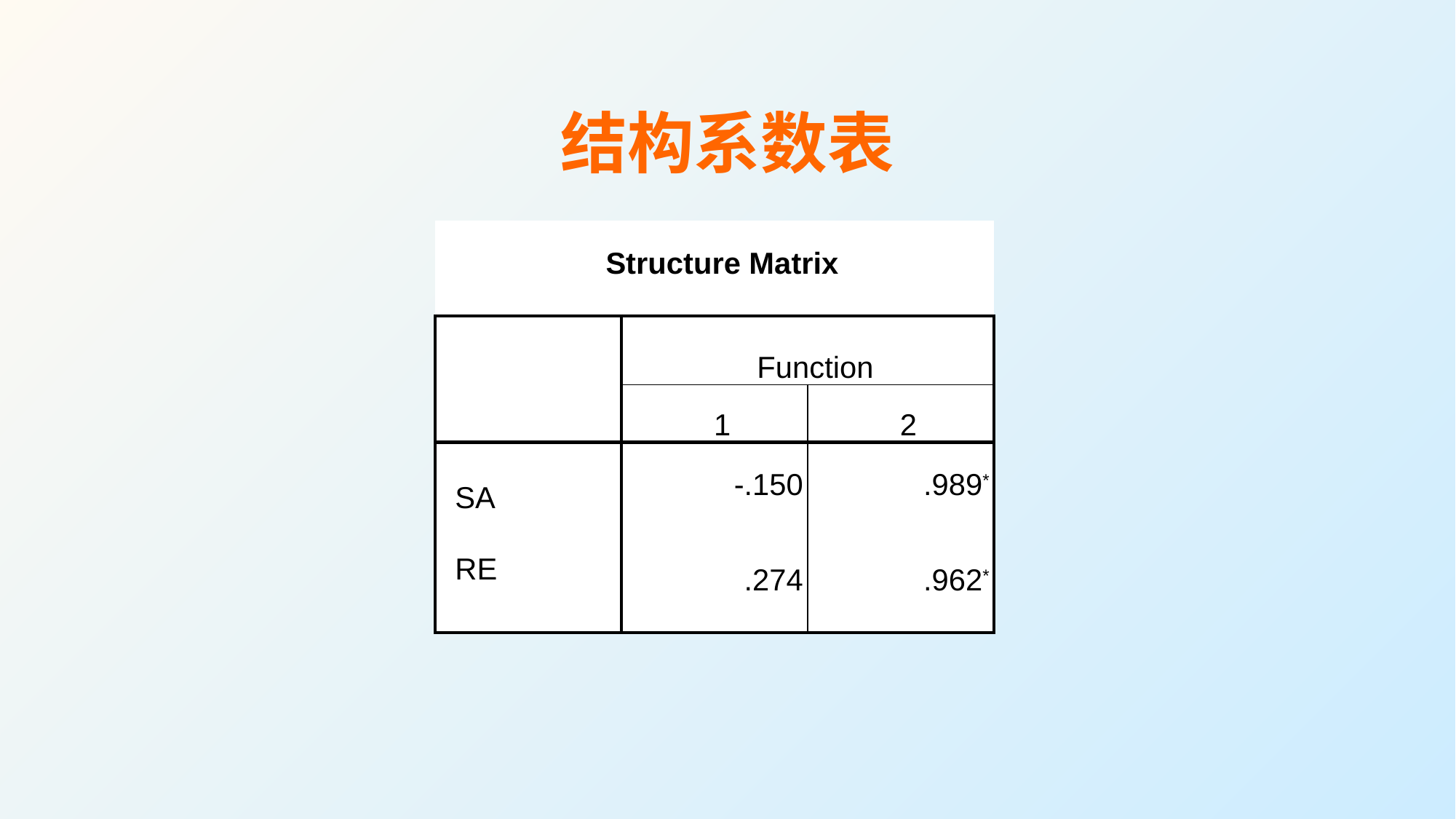

# 结构系数表
| Structure Matrix |  |  |
| --- | --- | --- |
|  | Function |  |
|  | 1 | 2 |
| SA | -.150 | .989\* |
| RE | .274 | .962\* |